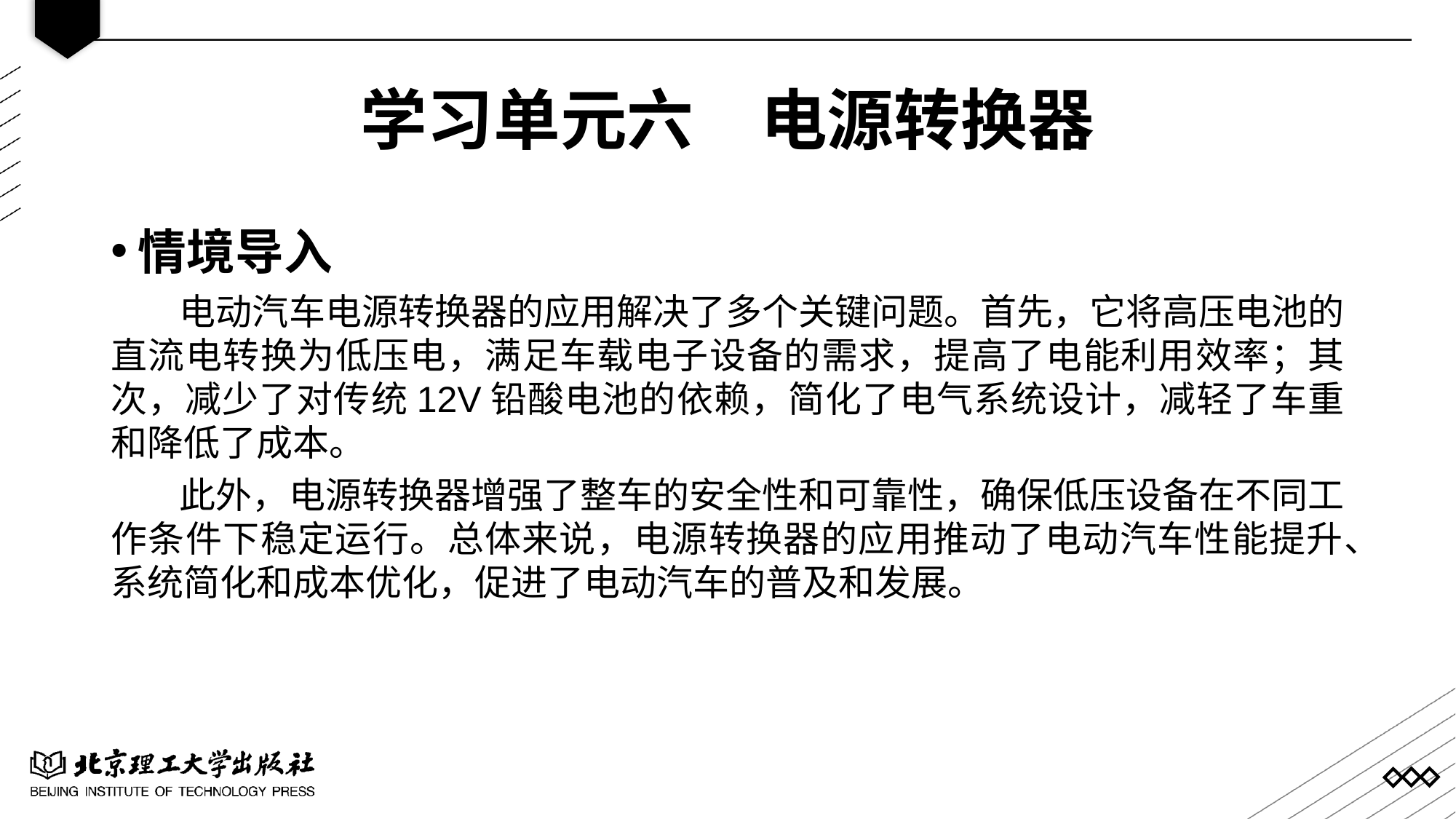

学习单元六　电源转换器
情境导入
电动汽车电源转换器的应用解决了多个关键问题。首先，它将高压电池的直流电转换为低压电，满足车载电子设备的需求，提高了电能利用效率；其次，减少了对传统12V铅酸电池的依赖，简化了电气系统设计，减轻了车重和降低了成本。
此外，电源转换器增强了整车的安全性和可靠性，确保低压设备在不同工作条件下稳定运行。总体来说，电源转换器的应用推动了电动汽车性能提升、系统简化和成本优化，促进了电动汽车的普及和发展。